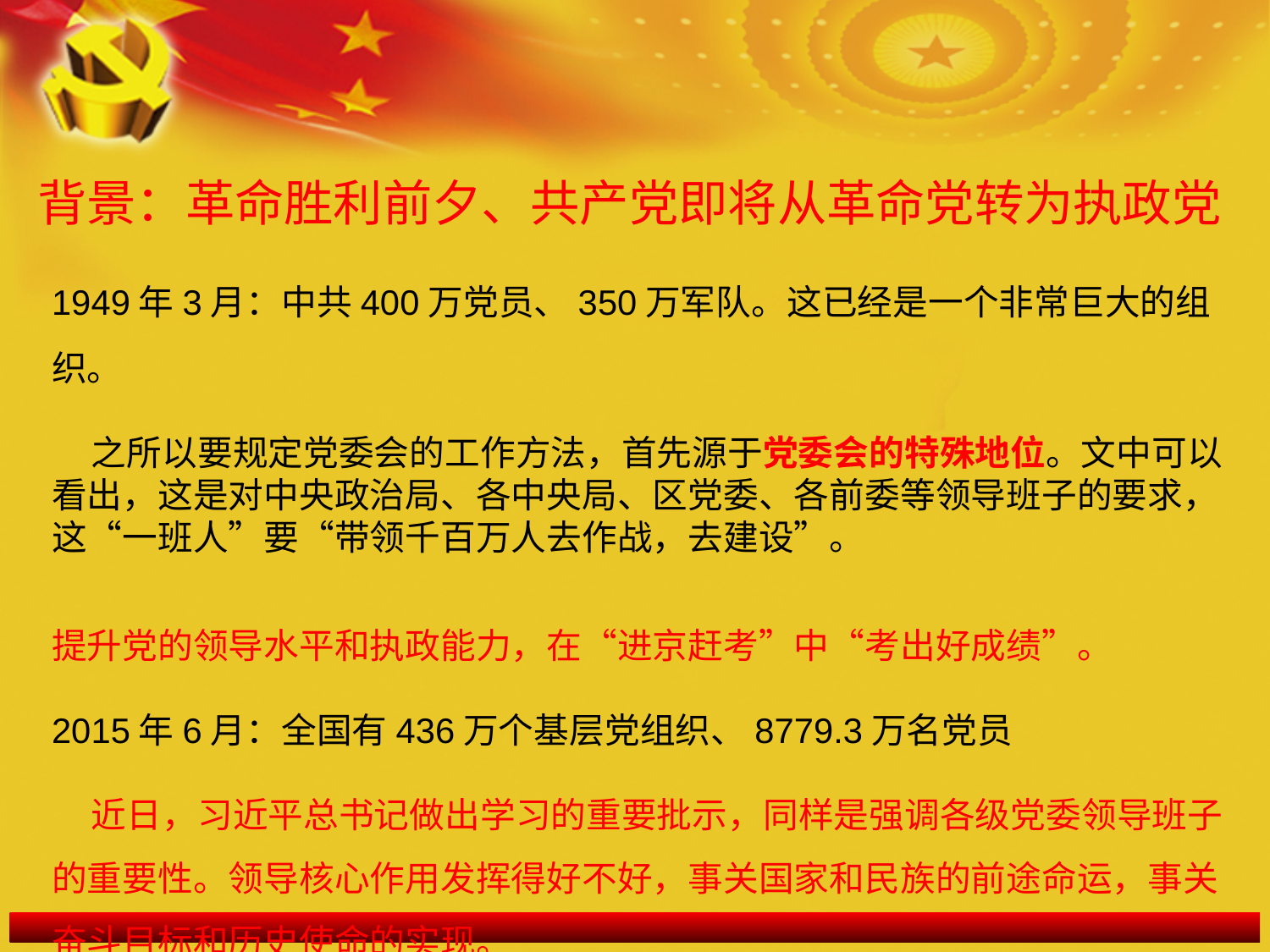

背景：革命胜利前夕、共产党即将从革命党转为执政党
1949年3月：中共400万党员、350万军队。这已经是一个非常巨大的组织。

    之所以要规定党委会的工作方法，首先源于党委会的特殊地位。文中可以看出，这是对中央政治局、各中央局、区党委、各前委等领导班子的要求，这“一班人”要“带领千百万人去作战，去建设”。

提升党的领导水平和执政能力，在“进京赶考”中“考出好成绩”。

2015年6月：全国有436万个基层党组织、8779.3万名党员
    近日，习近平总书记做出学习的重要批示，同样是强调各级党委领导班子的重要性。领导核心作用发挥得好不好，事关国家和民族的前途命运，事关奋斗目标和历史使命的实现。